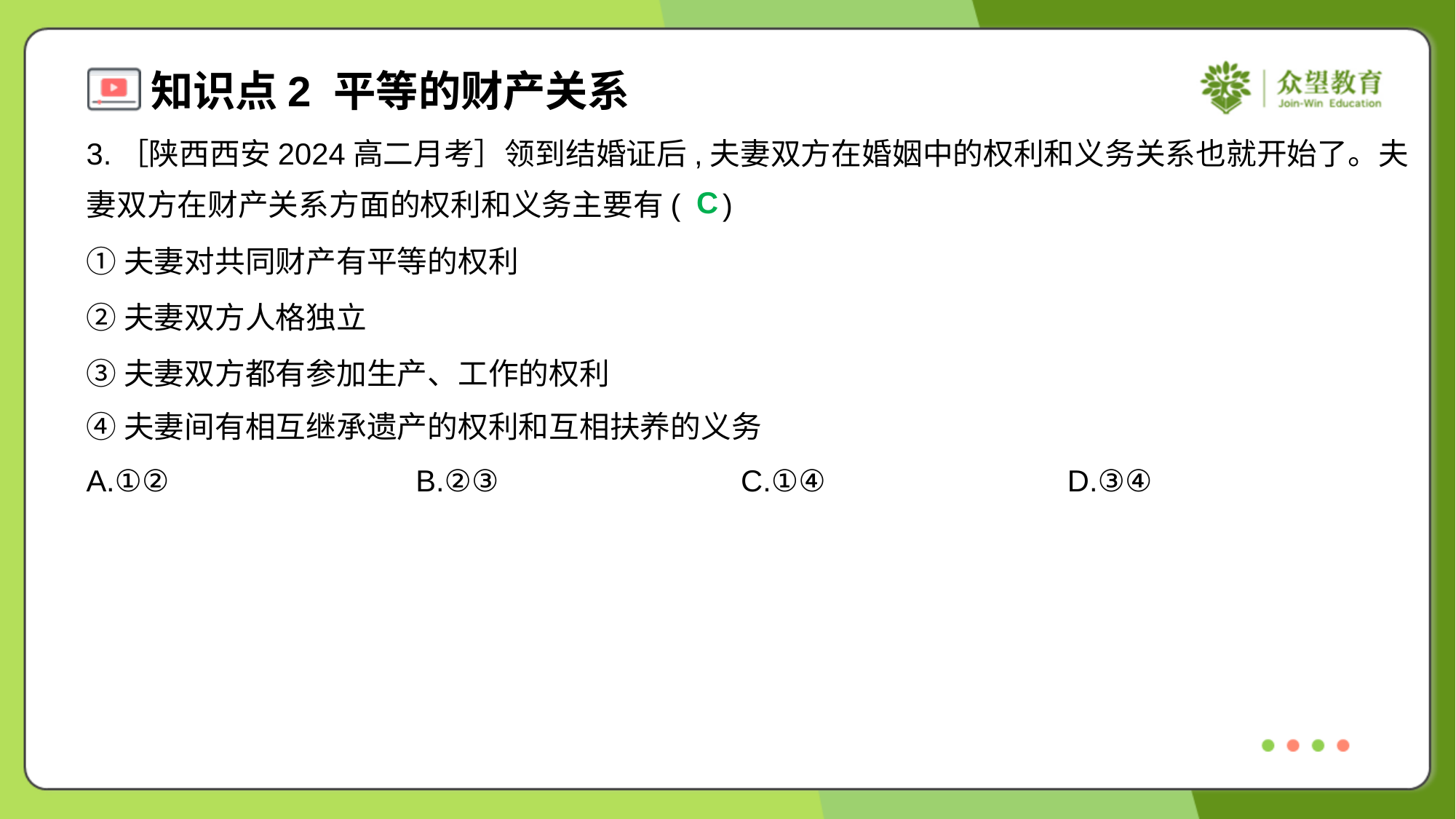

3.［陕西西安2024高二月考］领到结婚证后,夫妻双方在婚姻中的权利和义务关系也就开始了。夫
妻双方在财产关系方面的权利和义务主要有(     )
C
①夫妻对共同财产有平等的权利
②夫妻双方人格独立
③夫妻双方都有参加生产、工作的权利
④夫妻间有相互继承遗产的权利和互相扶养的义务
A.①②	B.②③	C.①④	D.③④